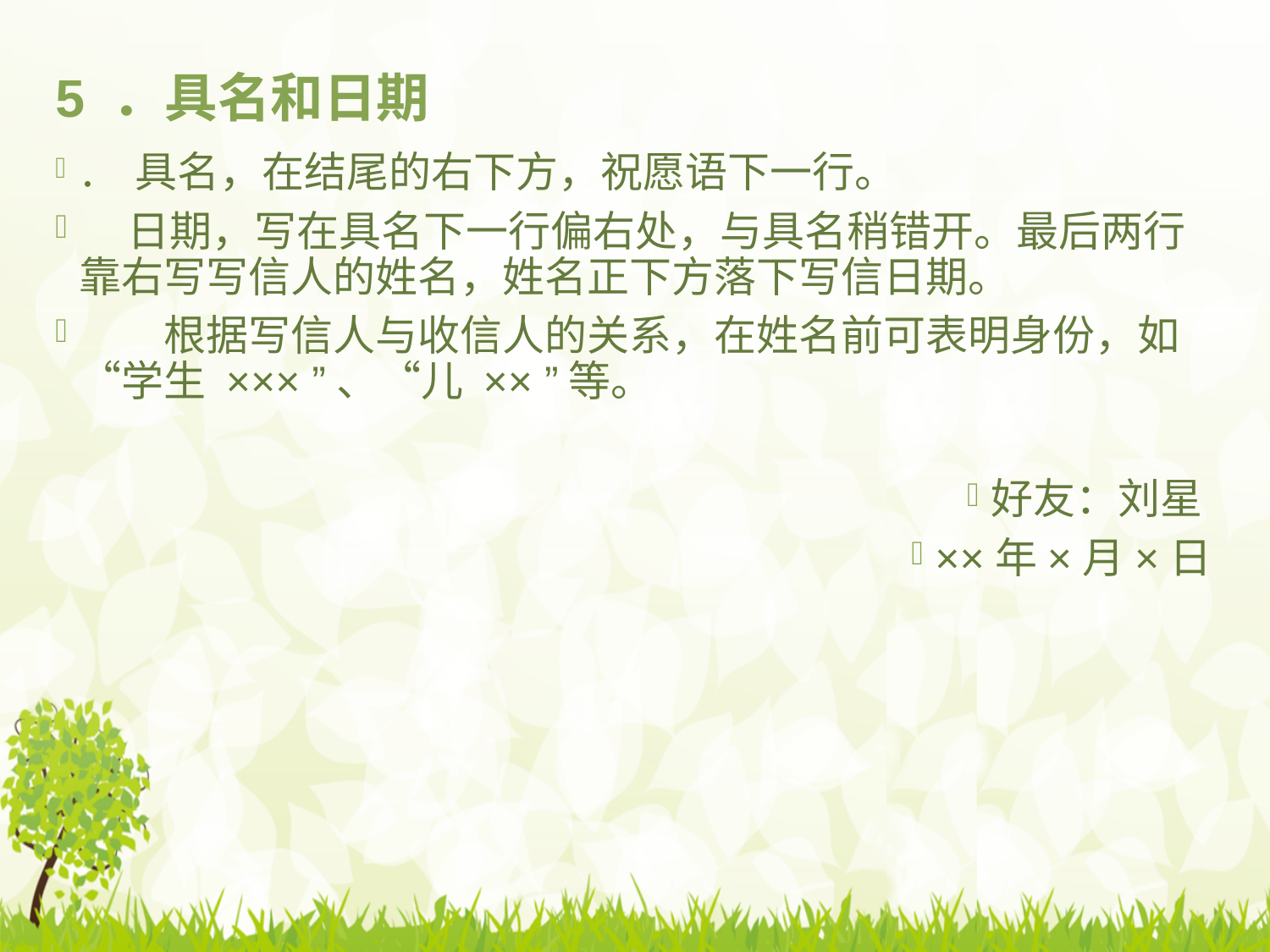

# 5 ．具名和日期
．  具名，在结尾的右下方，祝愿语下一行。
    日期，写在具名下一行偏右处，与具名稍错开。最后两行靠右写写信人的姓名，姓名正下方落下写信日期。
　　根据写信人与收信人的关系，在姓名前可表明身份，如“学生 ××× ”、“儿 ×× ”等。

好友：刘星
××年×月×日